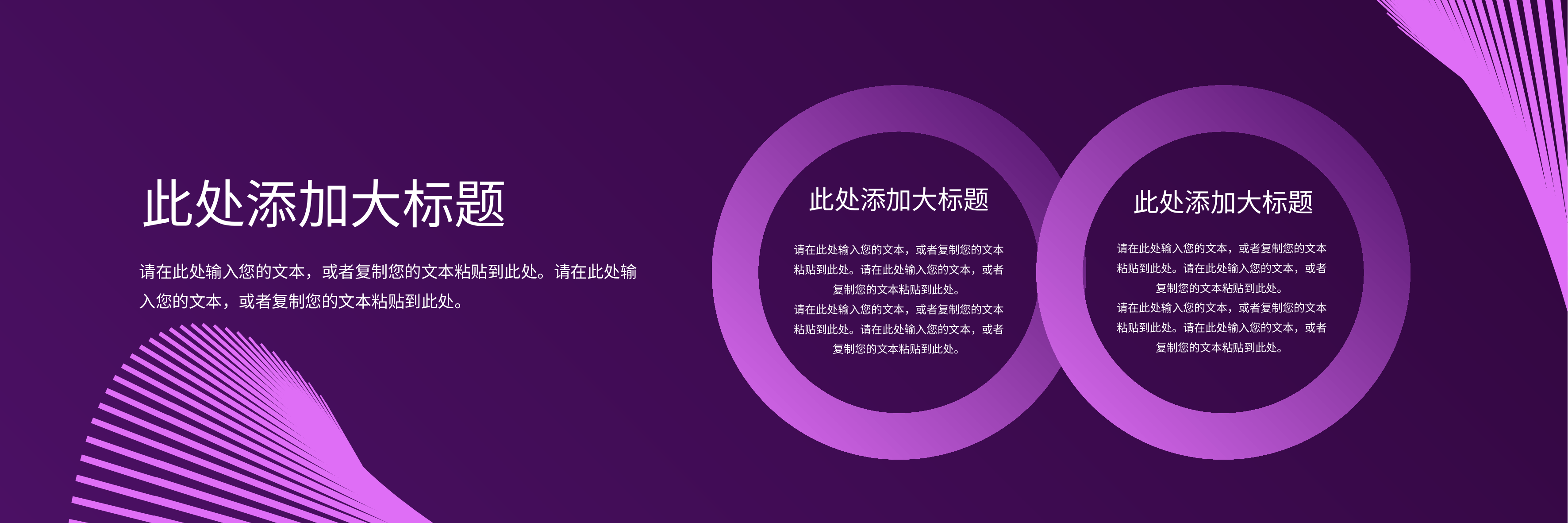

此处添加大标题
此处添加大标题
请在此处输入您的文本，或者复制您的文本粘贴到此处。请在此处输入您的文本，或者复制您的文本粘贴到此处。
请在此处输入您的文本，或者复制您的文本粘贴到此处。请在此处输入您的文本，或者复制您的文本粘贴到此处。

请在此处输入您的文本，或者复制您的文本粘贴到此处。请在此处输入您的文本，或者复制您的文本粘贴到此处。
请在此处输入您的文本，或者复制您的文本粘贴到此处。请在此处输入您的文本，或者复制您的文本粘贴到此处。

此处添加大标题
请在此处输入您的文本，或者复制您的文本粘贴到此处。请在此处输入您的文本，或者复制您的文本粘贴到此处。